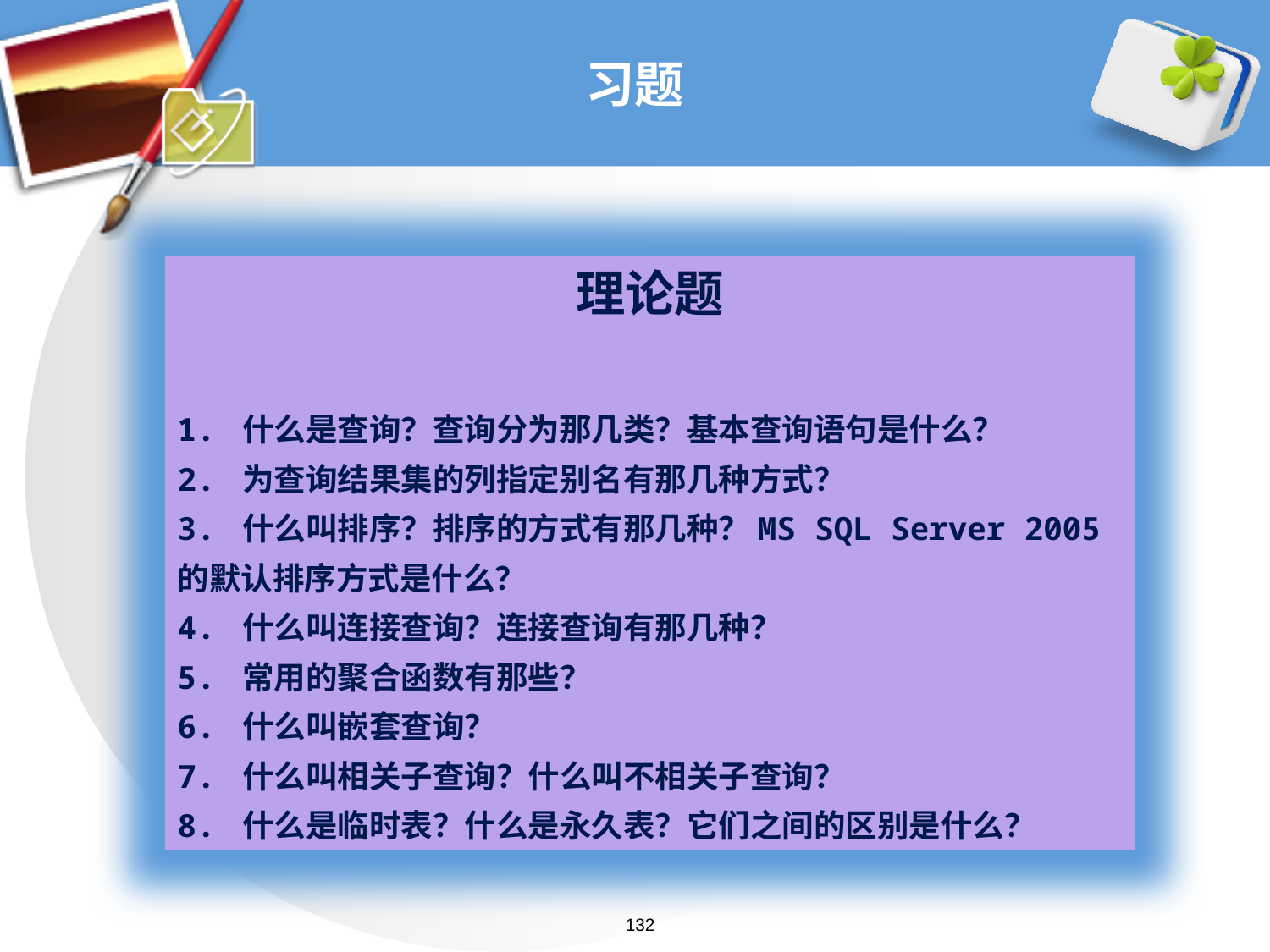

# 习题
理论题

1. 什么是查询？查询分为那几类？基本查询语句是什么？
2. 为查询结果集的列指定别名有那几种方式？
3. 什么叫排序？排序的方式有那几种？MS SQL Server 2005的默认排序方式是什么？
4. 什么叫连接查询？连接查询有那几种？
5. 常用的聚合函数有那些？
6. 什么叫嵌套查询？
7. 什么叫相关子查询？什么叫不相关子查询？
8. 什么是临时表？什么是永久表？它们之间的区别是什么？
132